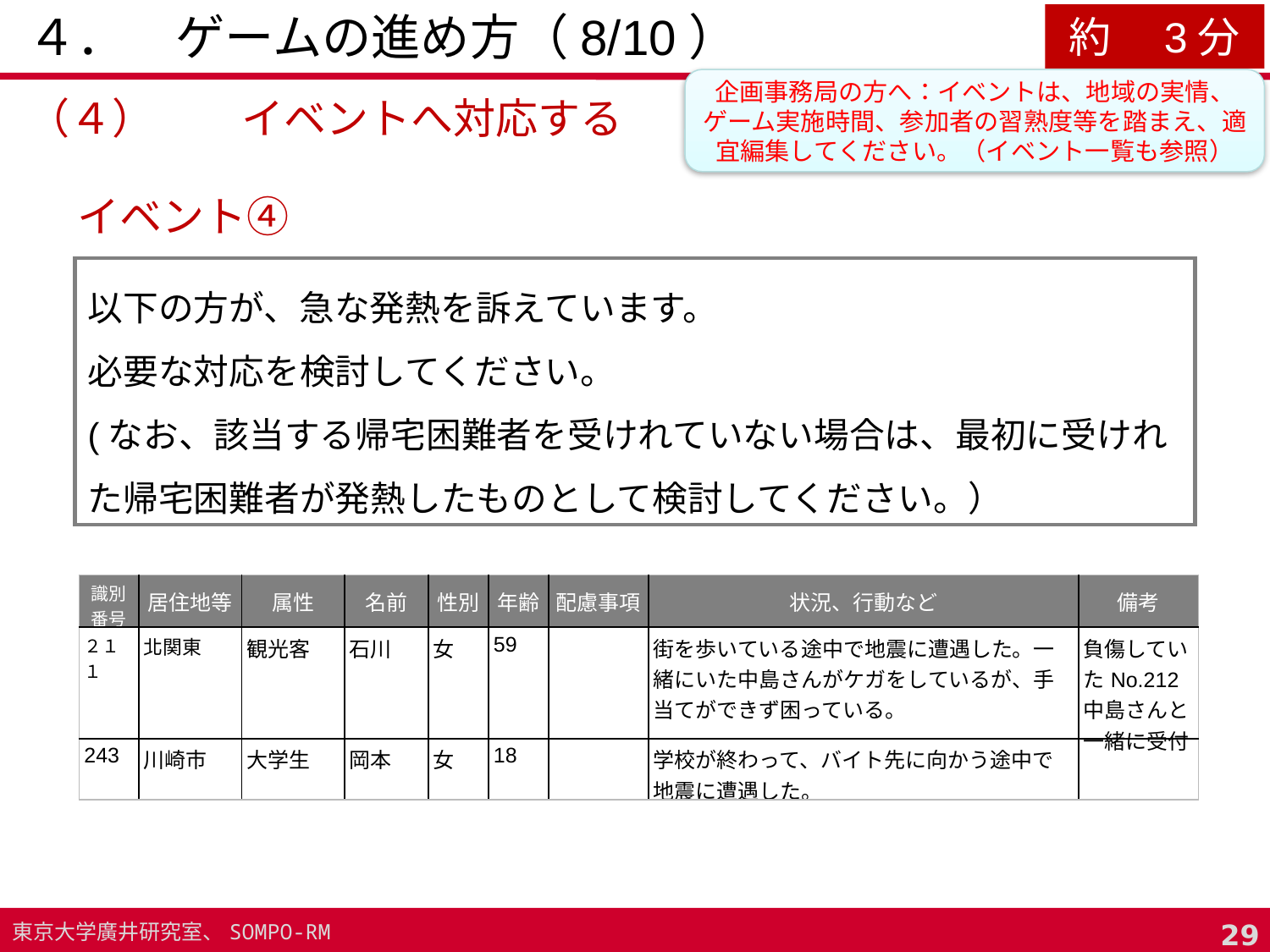

# ４．　ゲームの進め方（8/10）
約　3分
企画事務局の方へ：イベントは、地域の実情、ゲーム実施時間、参加者の習熟度等を踏まえ、適宜編集してください。（イベント一覧も参照）
（４）	イベントへ対応する
イベント④
以下の方が、急な発熱を訴えています。
必要な対応を検討してください。
(なお、該当する帰宅困難者を受けれていない場合は、最初に受けれた帰宅困難者が発熱したものとして検討してください。）
| 識別番号 | 居住地等 | 属性 | 名前 | 性別 | 年齢 | 配慮事項 | 状況、行動など | 備考 |
| --- | --- | --- | --- | --- | --- | --- | --- | --- |
| ２１１ | 北関東 | 観光客 | 石川 | 女 | 59 |  | 街を歩いている途中で地震に遭遇した。一緒にいた中島さんがケガをしているが、手当てができず困っている。 | 負傷していたNo.212中島さんと一緒に受付 |
| 243 | 川崎市 | 大学生 | 岡本 | 女 | 18 |  | 学校が終わって、バイト先に向かう途中で地震に遭遇した。 |  |
29